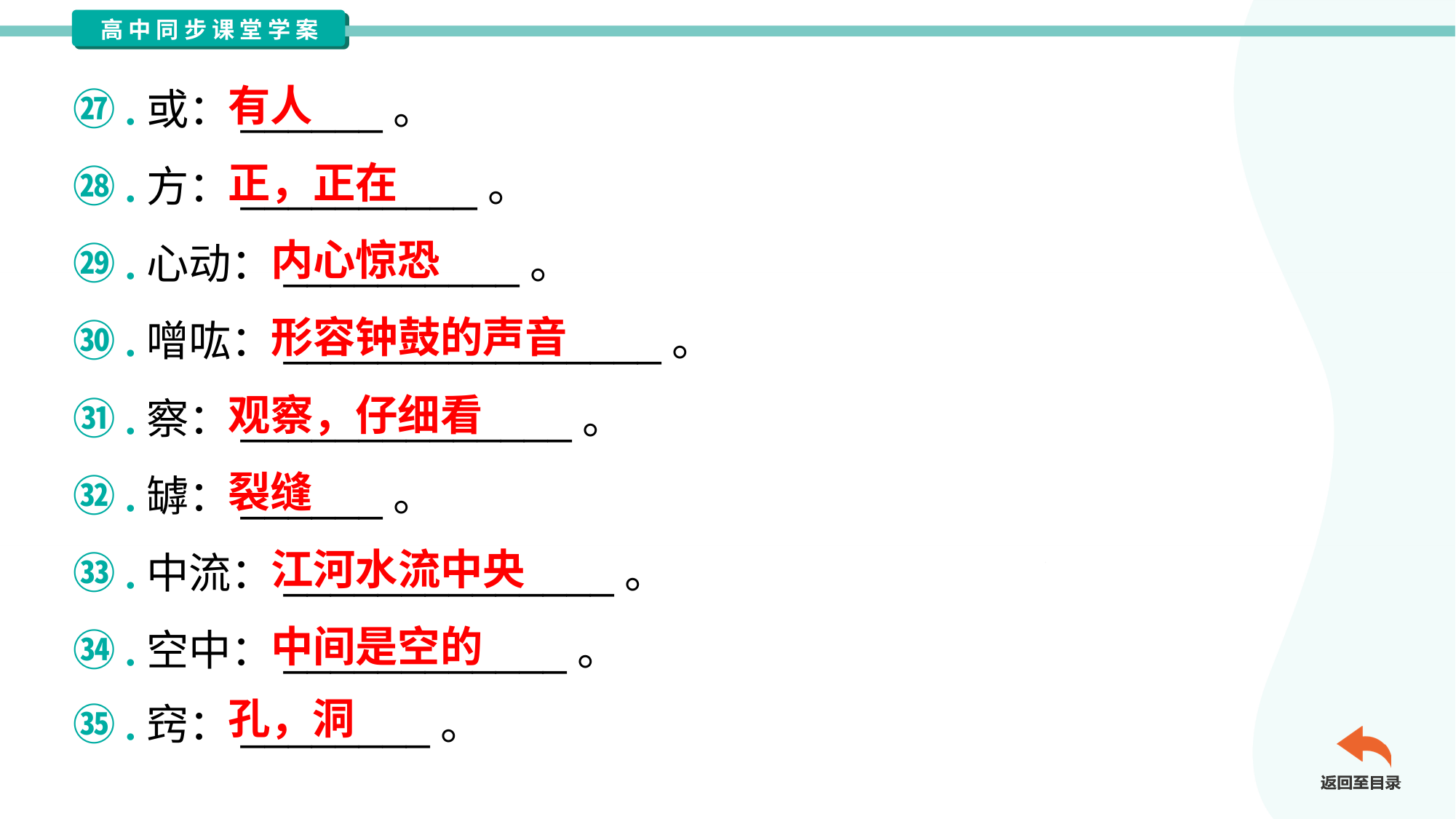

有人
㉗.或：______。
㉘.方：__________。
㉙.心动：__________。
㉚.噌吰：________________。
㉛.察：______________。
㉜.罅：______。
㉝.中流：______________。
㉞.空中：____________。
㉟.窍：________。
正，正在
内心惊恐
形容钟鼓的声音
观察，仔细看
裂缝
江河水流中央
中间是空的
孔，洞